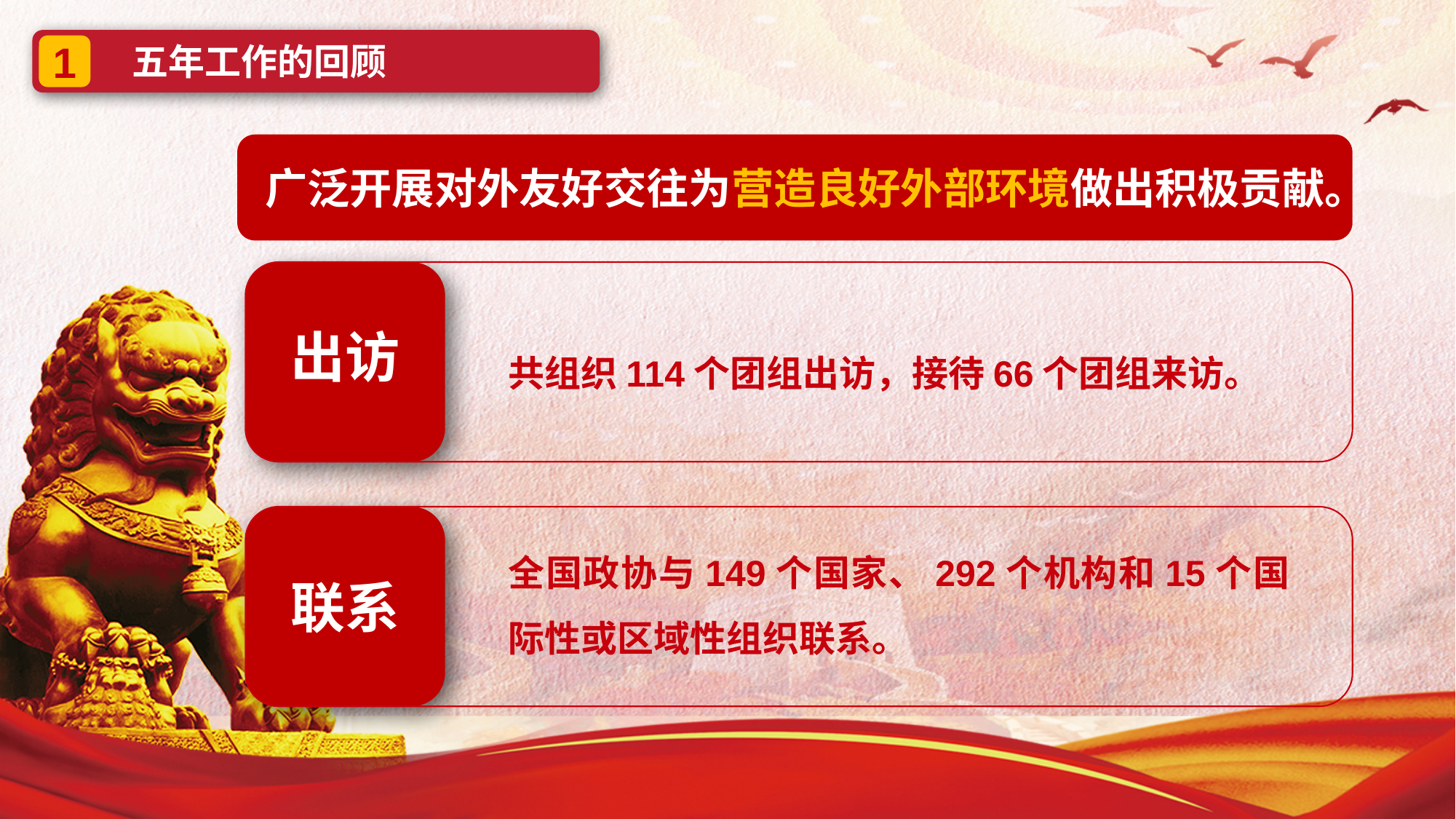

五年工作的回顾
1
广泛开展对外友好交往为营造良好外部环境做出积极贡献。

出访
共组织114个团组出访，接待66个团组来访。

全国政协与149个国家、292个机构和15个国际性或区域性组织联系。
联系